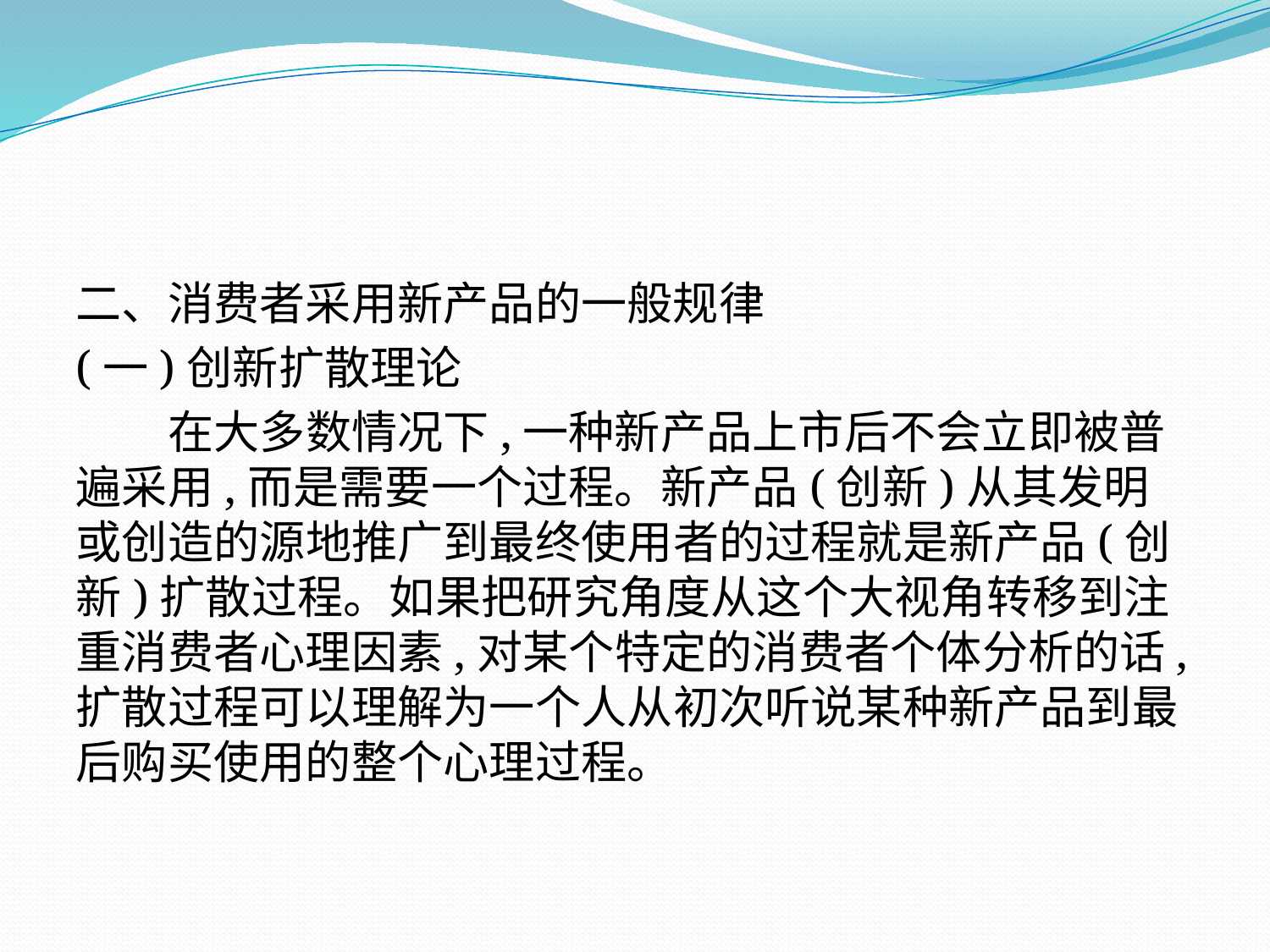

二、消费者采用新产品的一般规律
(一)创新扩散理论
　　在大多数情况下,一种新产品上市后不会立即被普遍采用,而是需要一个过程。新产品(创新)从其发明或创造的源地推广到最终使用者的过程就是新产品(创新)扩散过程。如果把研究角度从这个大视角转移到注重消费者心理因素,对某个特定的消费者个体分析的话,扩散过程可以理解为一个人从初次听说某种新产品到最后购买使用的整个心理过程。